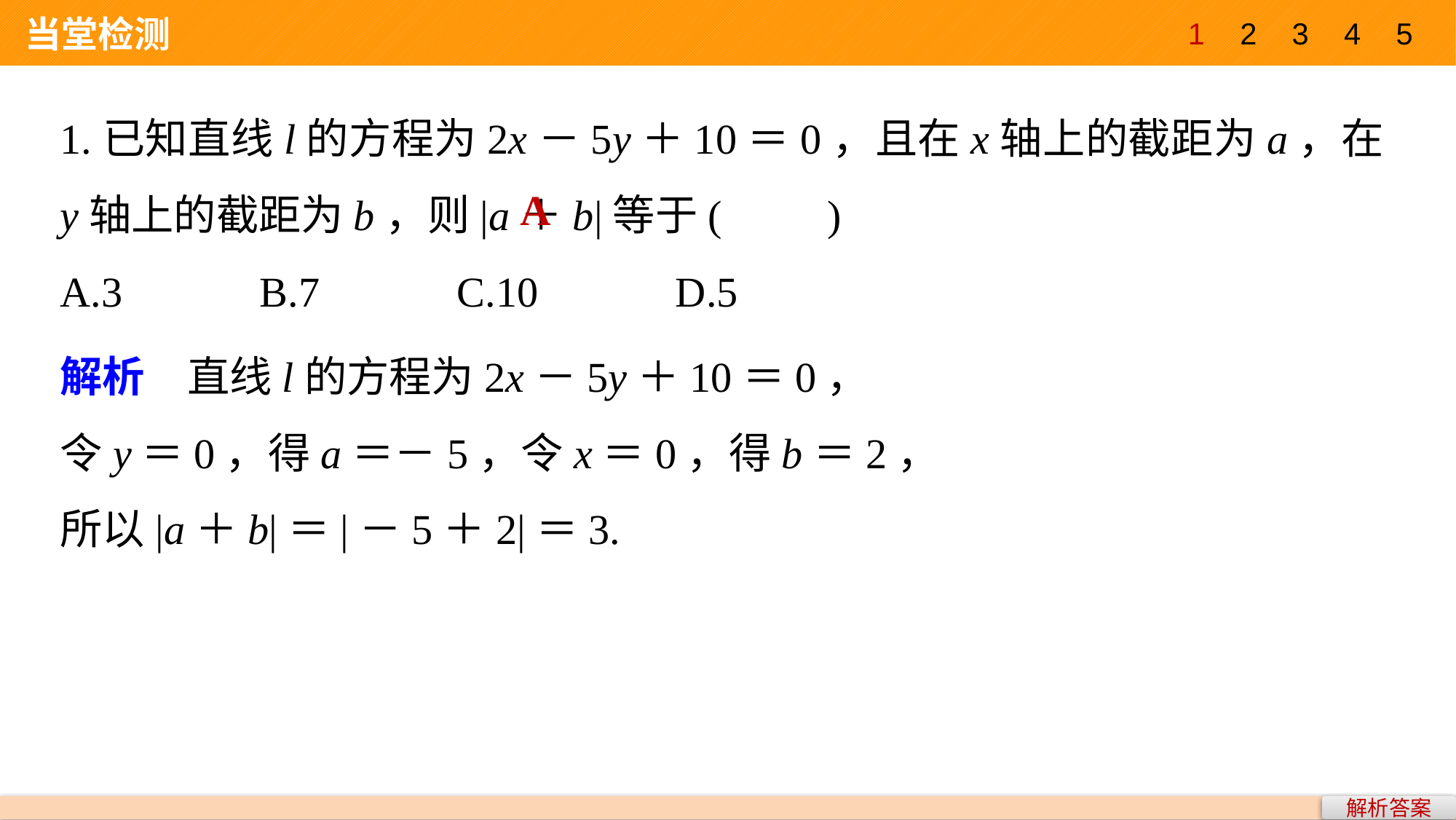

1
2
3
4
5
  当堂检测
1.已知直线l的方程为2x－5y＋10＝0，且在x轴上的截距为a，在y轴上的截距为b，则|a＋b|等于(　　)
A.3             B.7             C.10             D.5
A
解析　直线l的方程为2x－5y＋10＝0，
令y＝0，得a＝－5，令x＝0，得b＝2，
所以|a＋b|＝|－5＋2|＝3.
解析答案